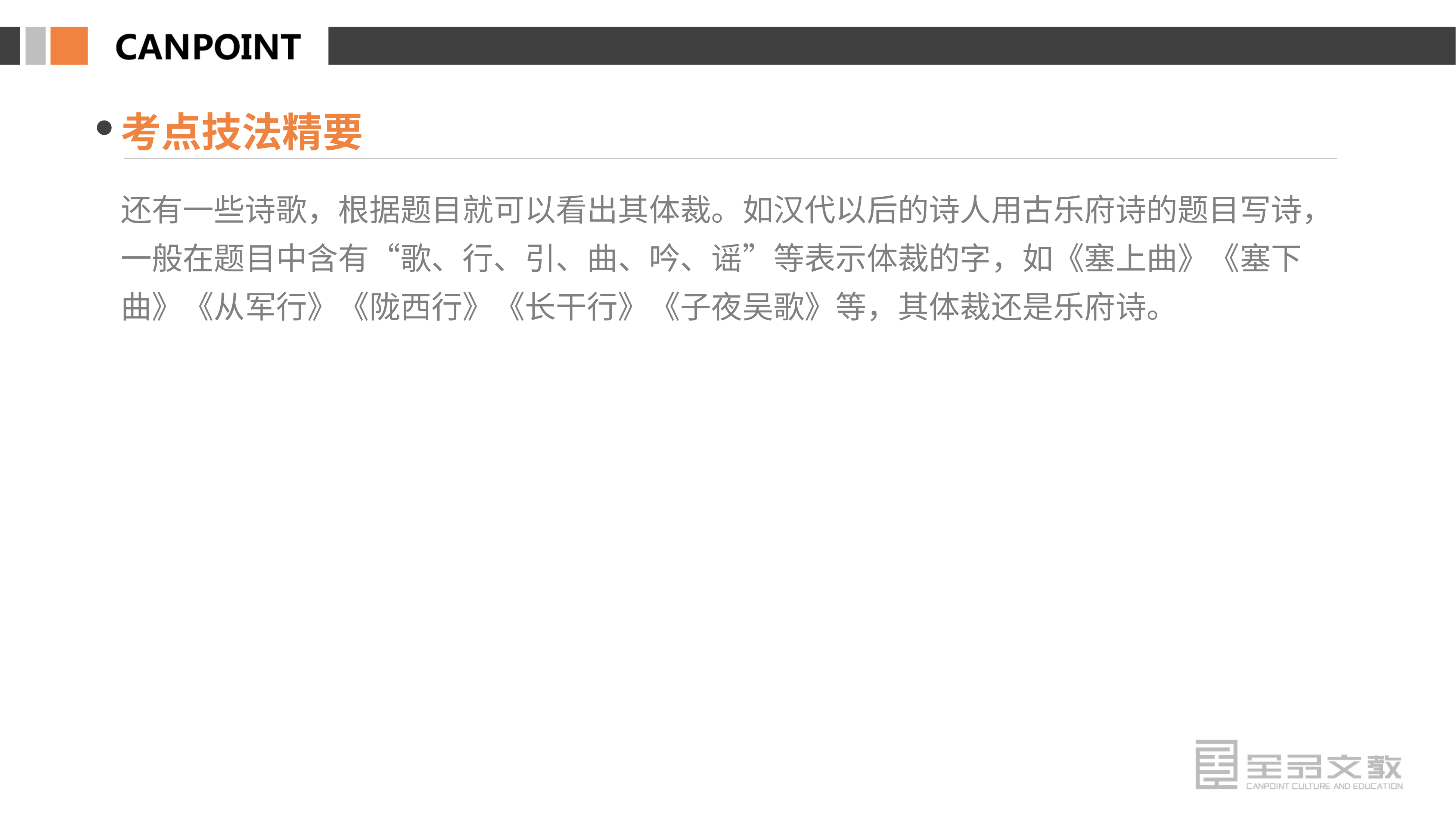

考点技法精要

还有一些诗歌，根据题目就可以看出其体裁。如汉代以后的诗人用古乐府诗的题目写诗，一般在题目中含有“歌、行、引、曲、吟、谣”等表示体裁的字，如《塞上曲》《塞下曲》《从军行》《陇西行》《长干行》《子夜吴歌》等，其体裁还是乐府诗。